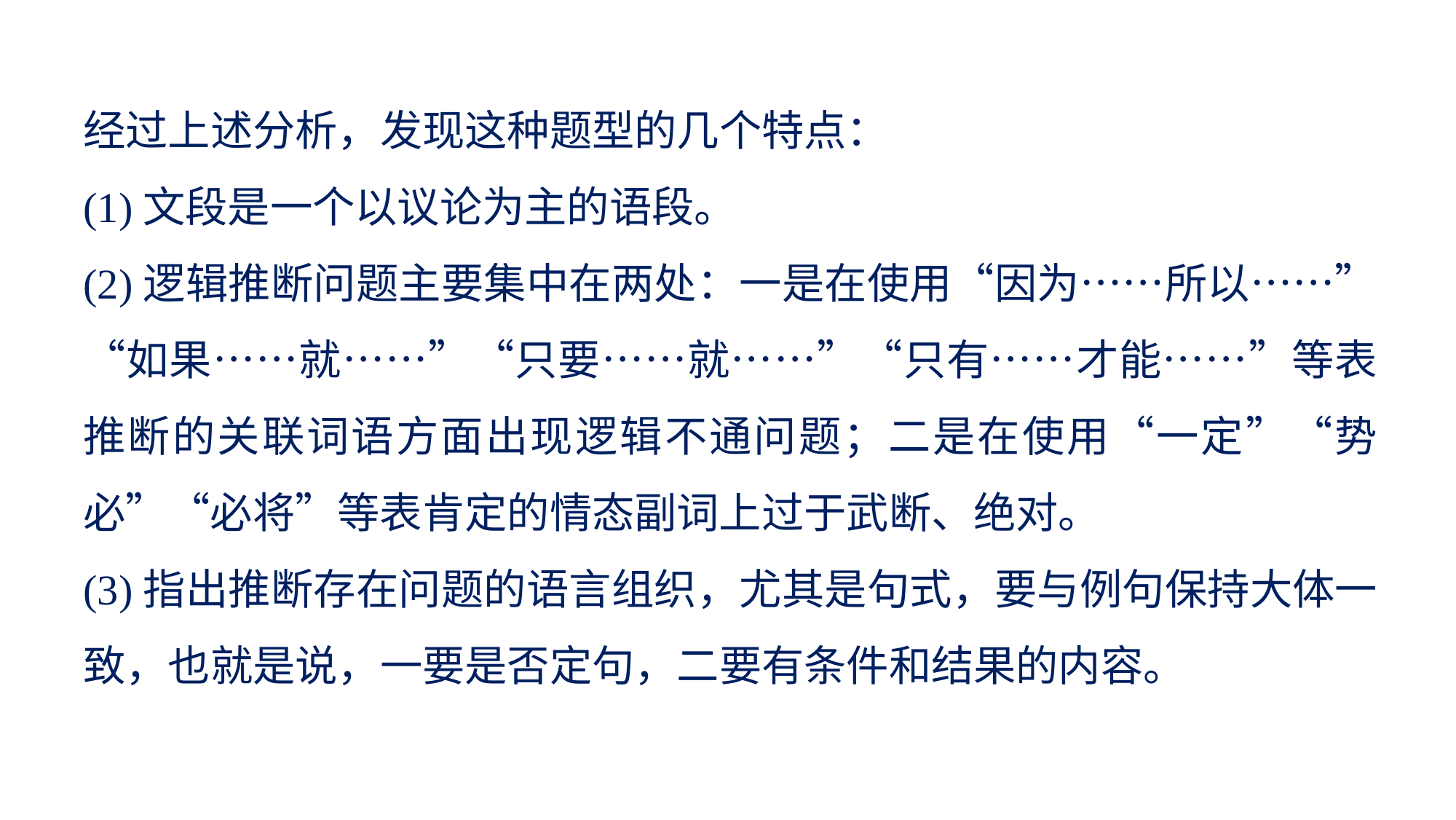

经过上述分析，发现这种题型的几个特点：
(1)文段是一个以议论为主的语段。
(2)逻辑推断问题主要集中在两处：一是在使用“因为……所以……”“如果……就……”“只要……就……”“只有……才能……”等表推断的关联词语方面出现逻辑不通问题；二是在使用“一定”“势必”“必将”等表肯定的情态副词上过于武断、绝对。
(3)指出推断存在问题的语言组织，尤其是句式，要与例句保持大体一致，也就是说，一要是否定句，二要有条件和结果的内容。